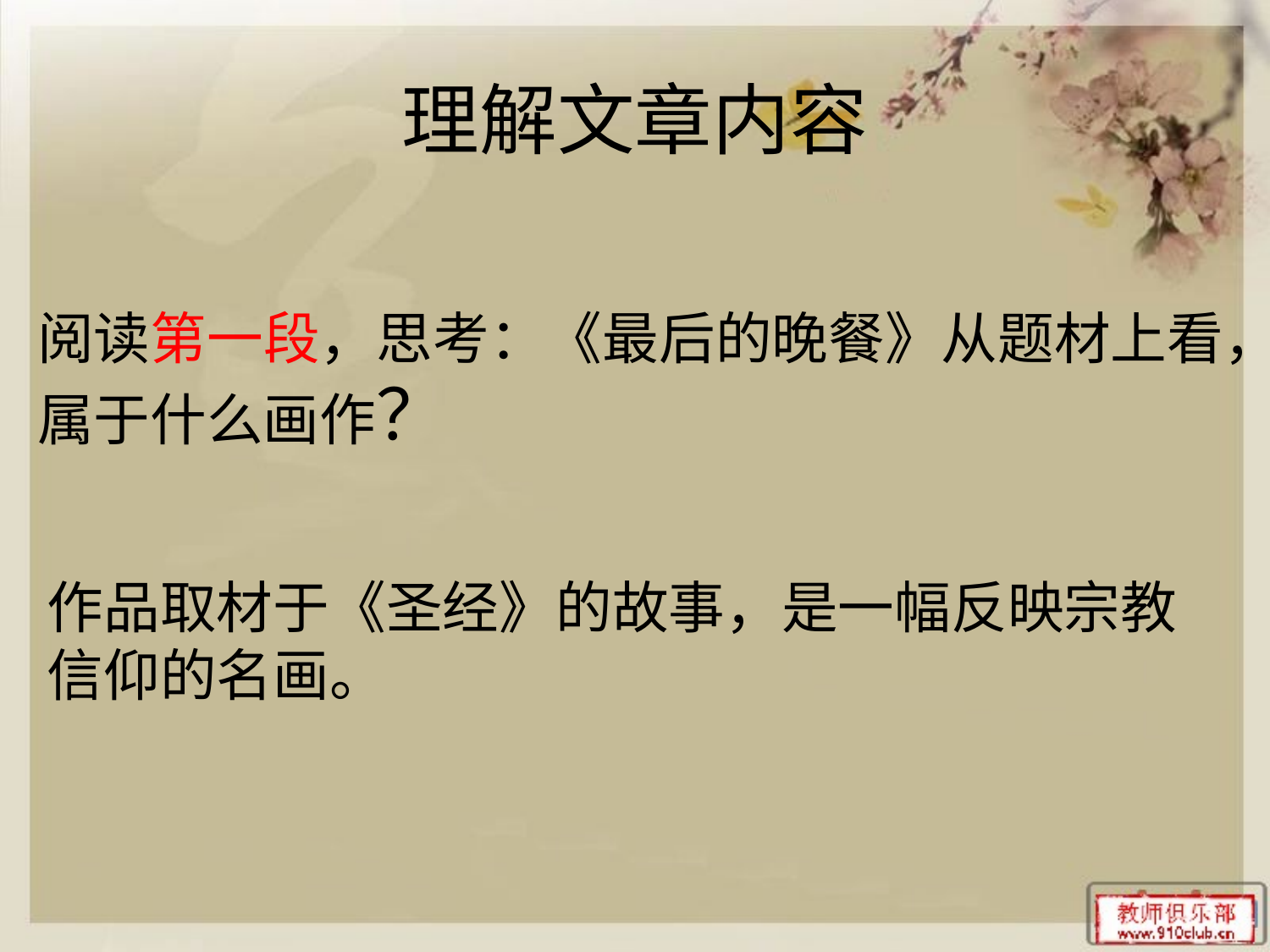

理解文章内容
阅读第一段，思考：《最后的晚餐》从题材上看，属于什么画作？
作品取材于《圣经》的故事，是一幅反映宗教信仰的名画。